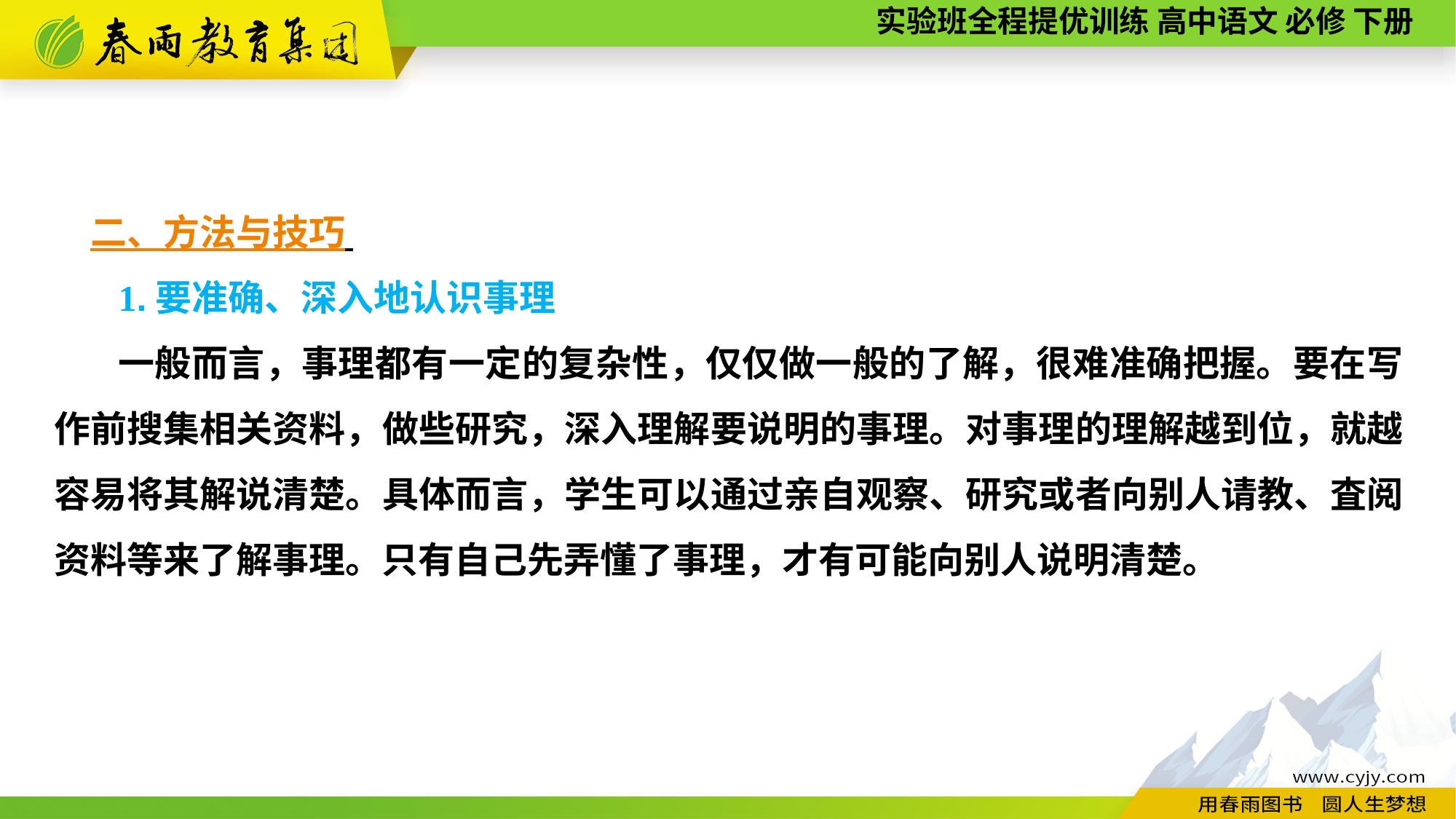

二、方法与技巧
1.要准确、深入地认识事理
一般而言，事理都有一定的复杂性，仅仅做一般的了解，很难准确把握。要在写作前搜集相关资料，做些研究，深入理解要说明的事理。对事理的理解越到位，就越容易将其解说清楚。具体而言，学生可以通过亲自观察、研究或者向别人请教、査阅资料等来了解事理。只有自己先弄懂了事理，才有可能向别人说明清楚。